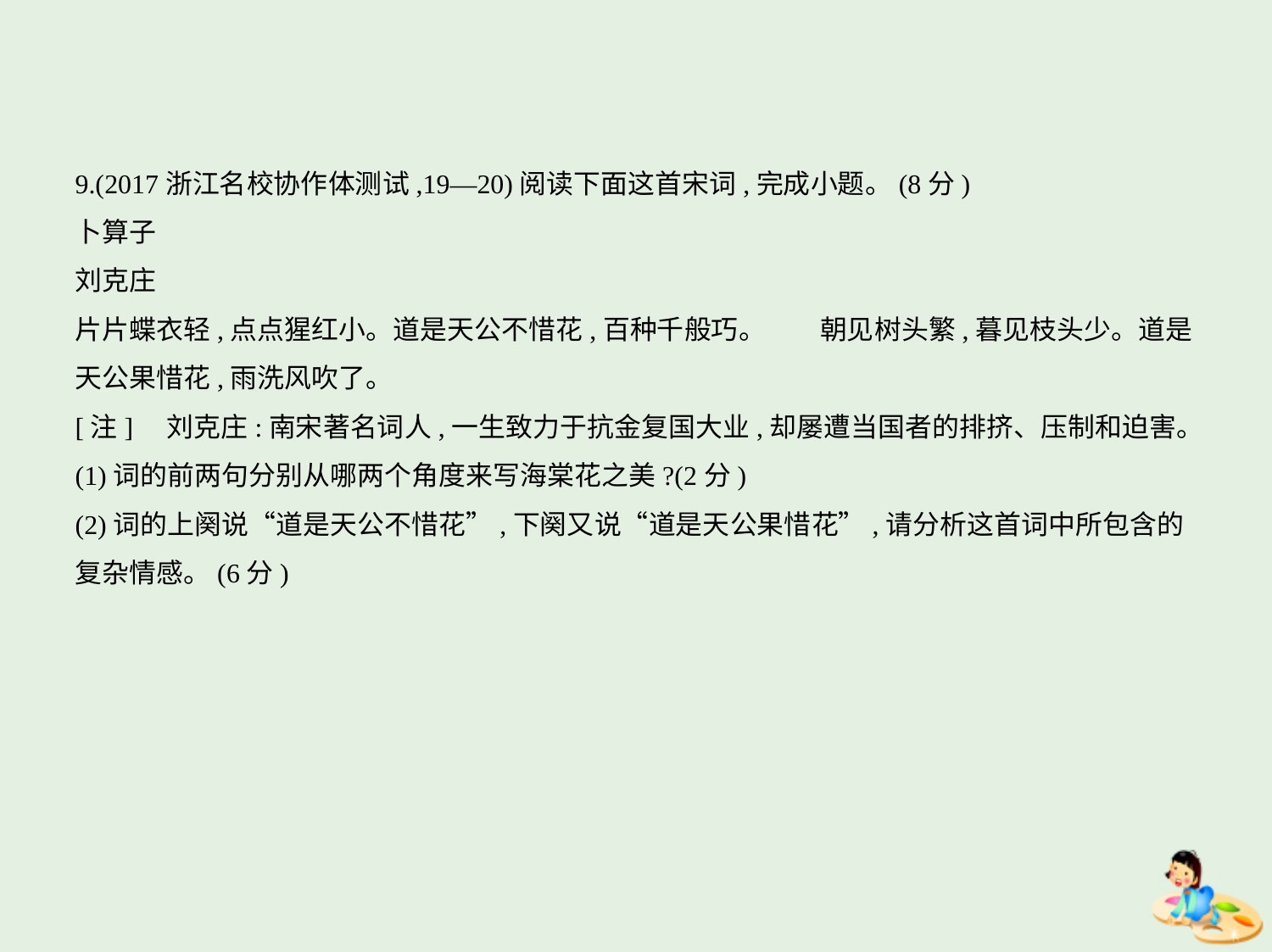

9.(2017浙江名校协作体测试,19—20)阅读下面这首宋词,完成小题。(8分)
卜算子
刘克庄
片片蝶衣轻,点点猩红小。道是天公不惜花,百种千般巧。　　朝见树头繁,暮见枝头少。道是
天公果惜花,雨洗风吹了。
[注]    刘克庄:南宋著名词人,一生致力于抗金复国大业,却屡遭当国者的排挤、压制和迫害。
(1)词的前两句分别从哪两个角度来写海棠花之美?(2分)
(2)词的上阕说“道是天公不惜花”,下阕又说“道是天公果惜花”,请分析这首词中所包含的
复杂情感。(6分)